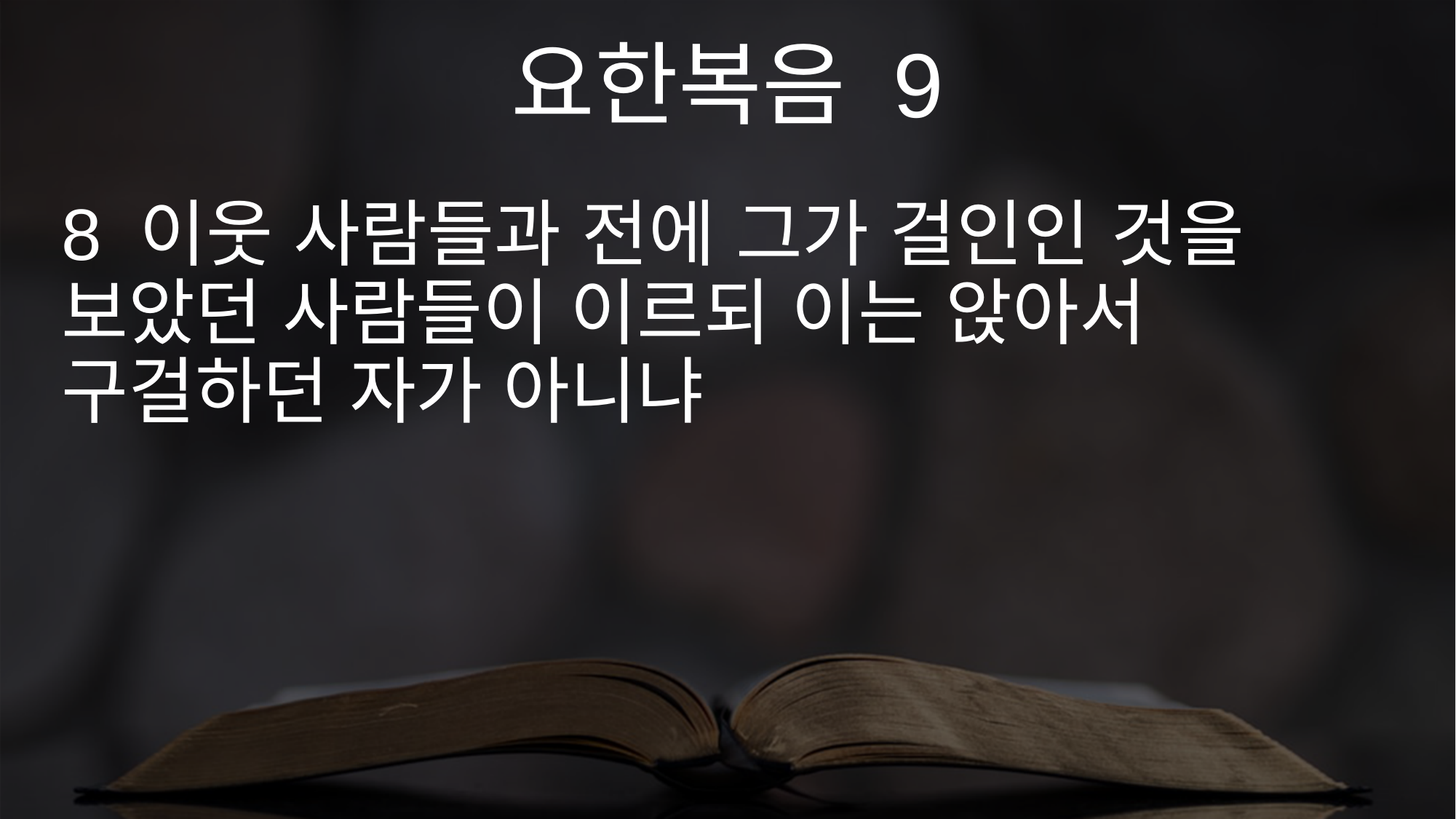

요한복음 9
8 이웃 사람들과 전에 그가 걸인인 것을 보았던 사람들이 이르되 이는 앉아서 구걸하던 자가 아니냐